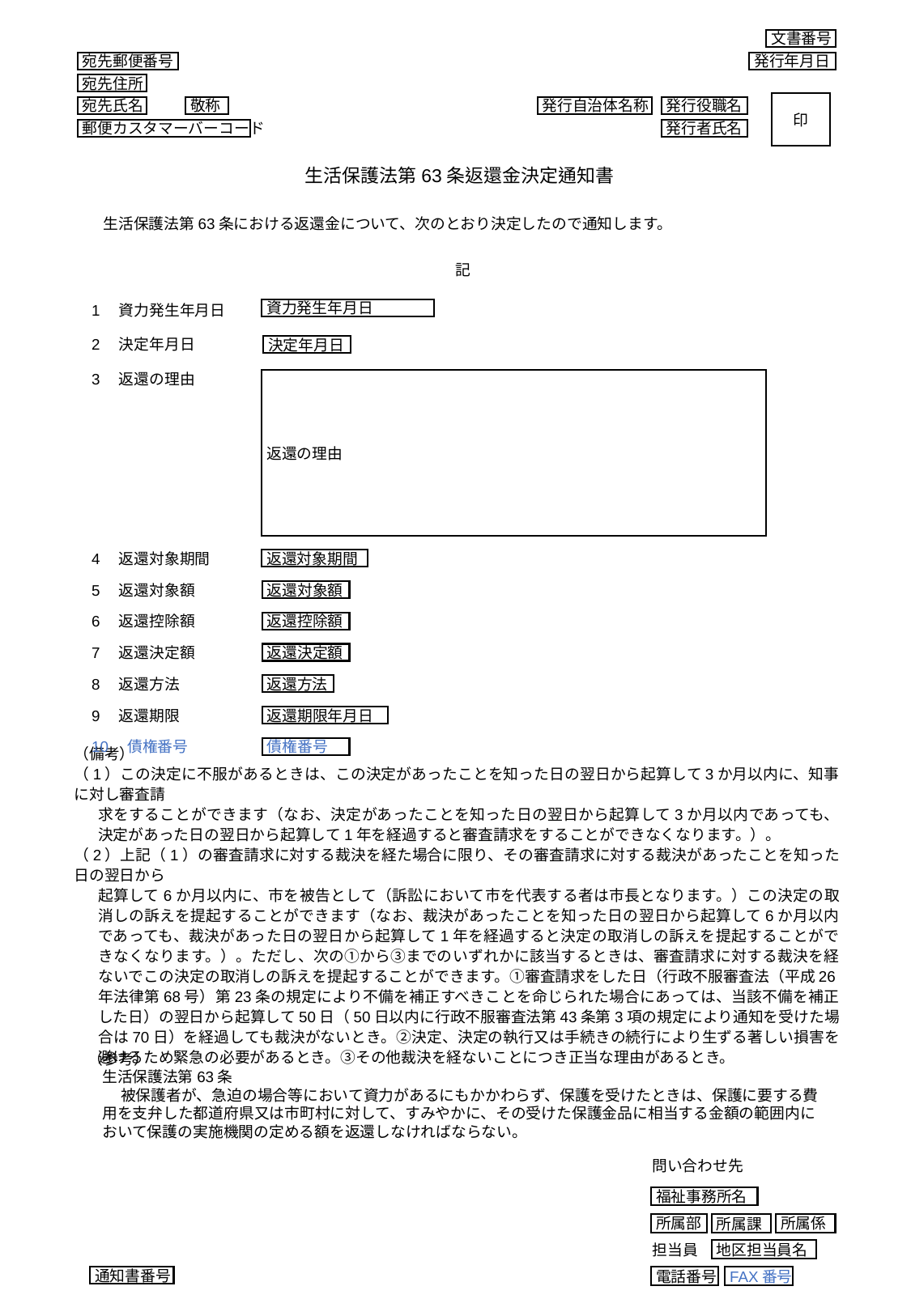

文書番号
発行年月日
宛先郵便番号
宛先住所
宛先氏名
敬称
郵便カスタマーバーコード
印
発行自治体名称
発行役職名
発行者氏名
生活保護法第63条返還金決定通知書
　生活保護法第63条における返還金について、次のとおり決定したので通知します。
記
1　資力発生年月日
資力発生年月日
2　決定年月日
決定年月日
3　返還の理由
返還の理由
4　返還対象期間
返還対象期間
5　返還対象額
返還対象額
6　返還控除額
返還控除額
7　返還決定額
返還決定額
8　返還方法
返還方法
9　返還期限
返還期限年月日
10　債権番号
債権番号
（備考）
（1）この決定に不服があるときは、この決定があったことを知った日の翌日から起算して3か月以内に、知事に対し審査請
求をすることができます（なお、決定があったことを知った日の翌日から起算して3か月以内であっても、決定があった日の翌日から起算して1年を経過すると審査請求をすることができなくなります。）。
（2）上記（1）の審査請求に対する裁決を経た場合に限り、その審査請求に対する裁決があったことを知った日の翌日から
起算して6か月以内に、市を被告として（訴訟において市を代表する者は市長となります。）この決定の取消しの訴えを提起することができます（なお、裁決があったことを知った日の翌日から起算して6か月以内であっても、裁決があった日の翌日から起算して1年を経過すると決定の取消しの訴えを提起することができなくなります。）。ただし、次の①から③までのいずれかに該当するときは、審査請求に対する裁決を経ないでこの決定の取消しの訴えを提起することができます。①審査請求をした日（行政不服審査法（平成26年法律第68号）第23条の規定により不備を補正すべきことを命じられた場合にあっては、当該不備を補正した日）の翌日から起算して50日（50日以内に行政不服審査法第43条第3項の規定により通知を受けた場合は70日）を経過しても裁決がないとき。②決定、決定の執行又は手続きの続行により生ずる著しい損害を避けるため緊急の必要があるとき。③その他裁決を経ないことにつき正当な理由があるとき。
（参考）
生活保護法第63条
　 被保護者が、急迫の場合等において資力があるにもかかわらず、保護を受けたときは、保護に要する費用を支弁した都道府県又は市町村に対して、すみやかに、その受けた保護金品に相当する金額の範囲内において保護の実施機関の定める額を返還しなければならない。
問い合わせ先
福祉事務所名
所属部
所属係
所属課
担当員
地区担当員名
FAX番号
電話番号
通知書番号